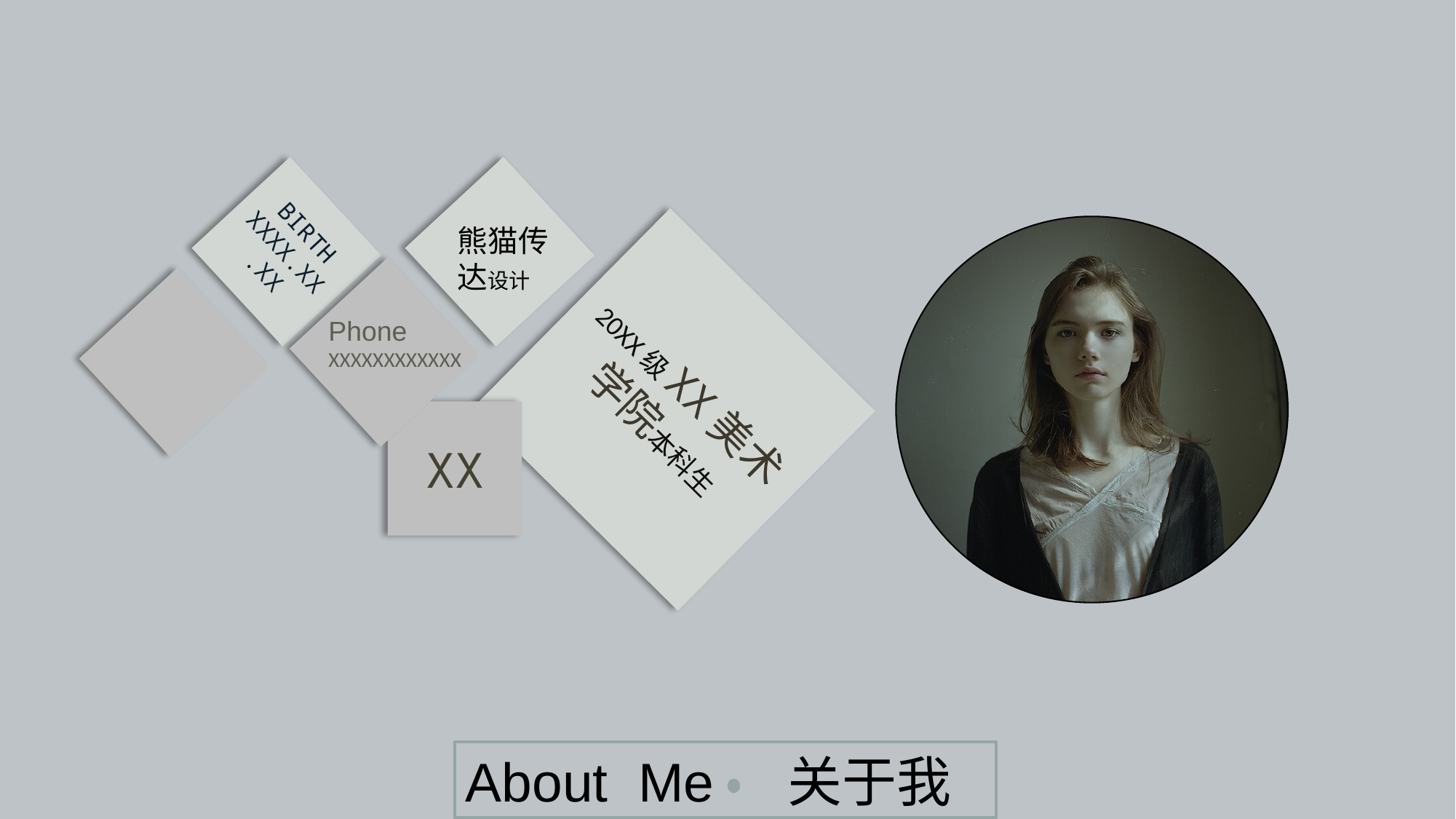

BIRTH
XXXX.XX.XX

熊猫传达设计

20XX级XX美术学院本科生

Phone
XXXXXXXXXXXX

XX
About  Me    关于我